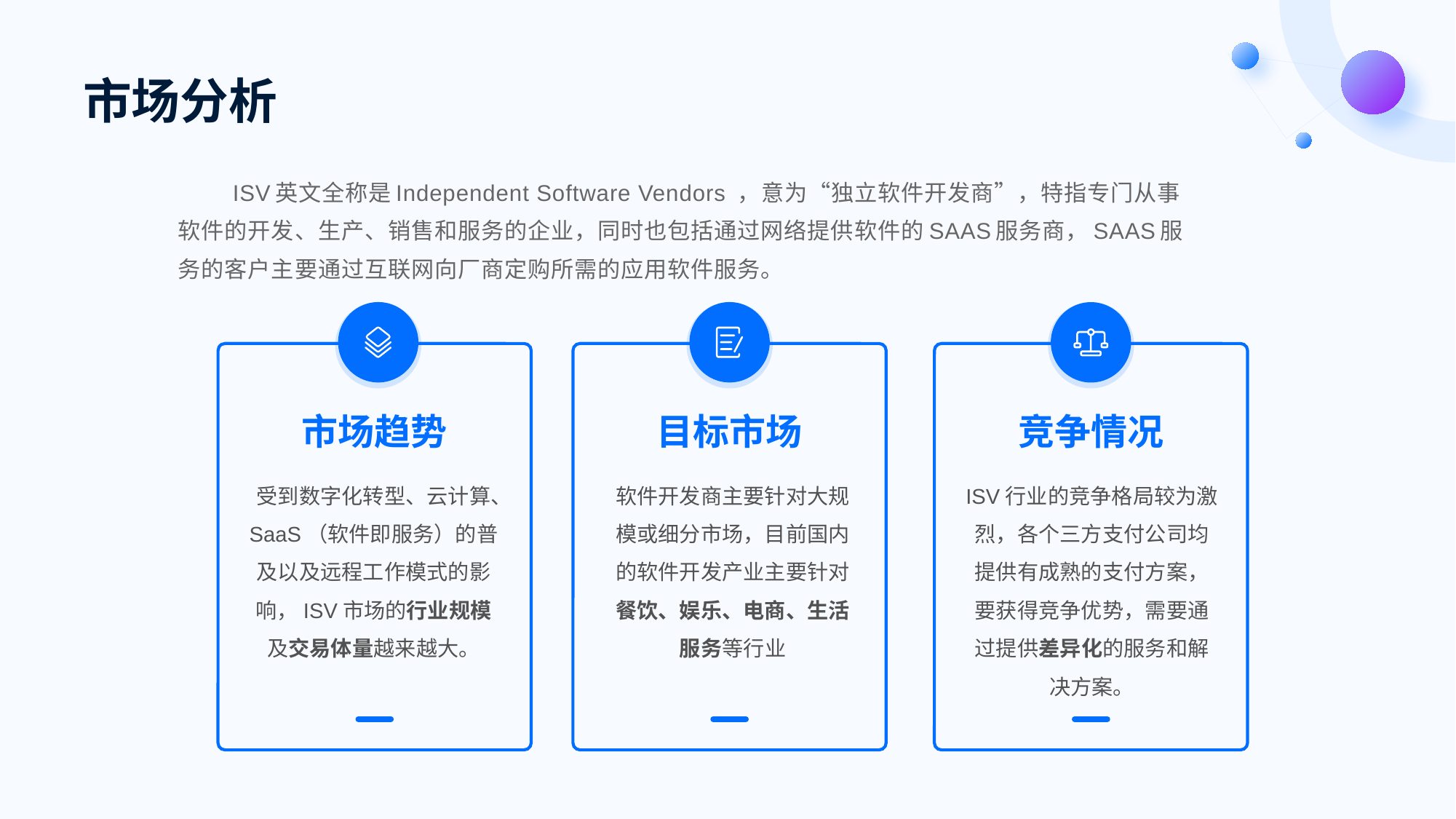

# 市场分析
ISV英文全称是Independent Software Vendors ，意为“独立软件开发商”，特指专门从事软件的开发、生产、销售和服务的企业，同时也包括通过网络提供软件的SAAS服务商，SAAS服务的客户主要通过互联网向厂商定购所需的应用软件服务。

市场趋势
目标市场
竞争情况
受到数字化转型、云计算、SaaS（软件即服务）的普及以及远程工作模式的影响，ISV市场的行业规模及交易体量越来越大。
软件开发商主要针对大规模或细分市场，目前国内的软件开发产业主要针对餐饮、娱乐、电商、生活服务等行业
ISV行业的竞争格局较为激烈，各个三方支付公司均提供有成熟的支付方案，要获得竞争优势，需要通过提供差异化的服务和解决方案。